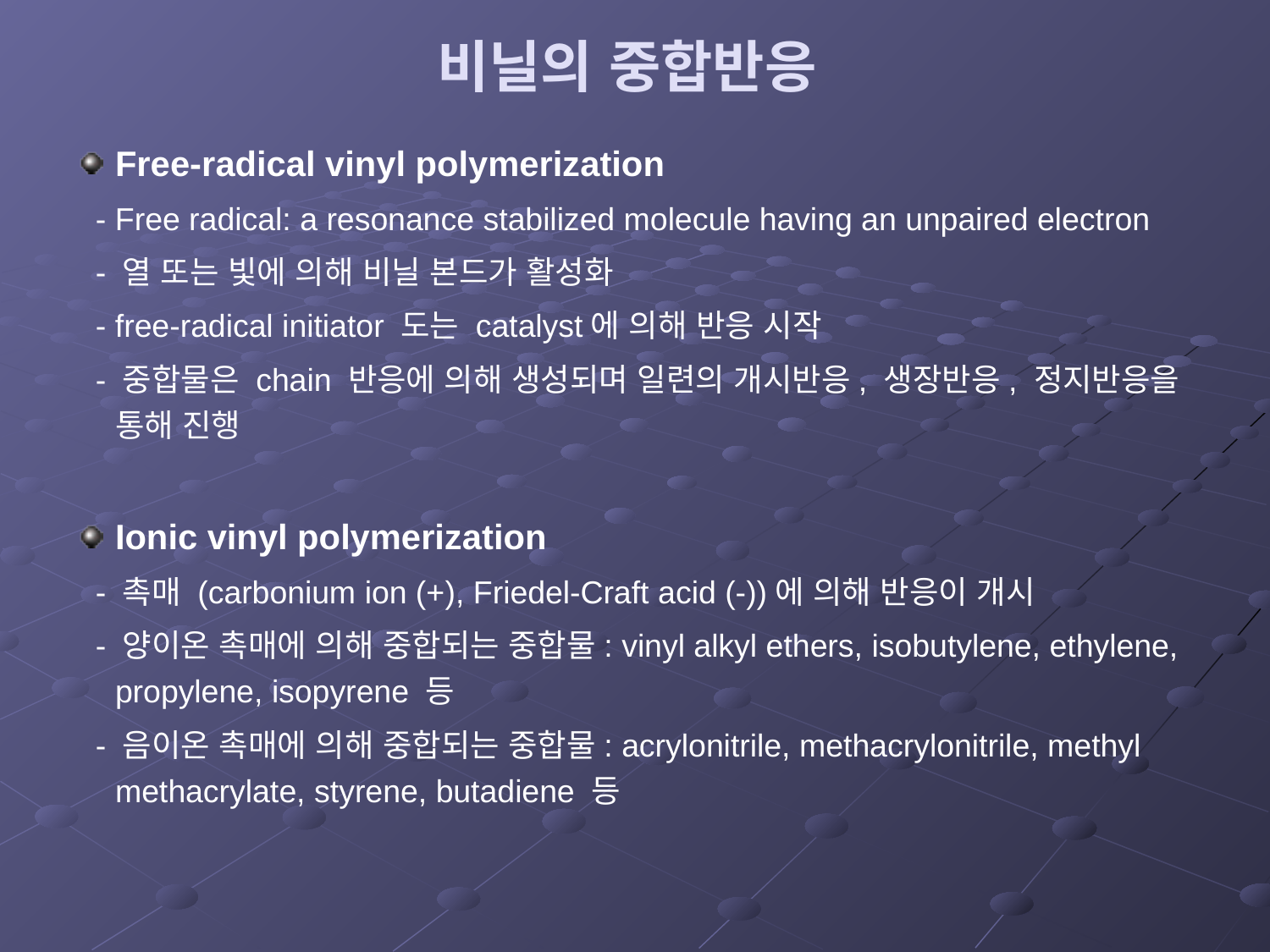

# 비닐의 중합반응
Free-radical vinyl polymerization
  - Free radical: a resonance stabilized molecule having an unpaired electron
  - 열 또는 빛에 의해 비닐 본드가 활성화
  - free-radical initiator 도는 catalyst에 의해 반응 시작
  - 중합물은 chain 반응에 의해 생성되며 일련의 개시반응, 생장반응, 정지반응을 통해 진행

Ionic vinyl polymerization
  - 촉매 (carbonium ion (+), Friedel-Craft acid (-))에 의해 반응이 개시
  - 양이온 촉매에 의해 중합되는 중합물: vinyl alkyl ethers, isobutylene, ethylene, propylene, isopyrene 등
  - 음이온 촉매에 의해 중합되는 중합물: acrylonitrile, methacrylonitrile, methyl methacrylate, styrene, butadiene 등